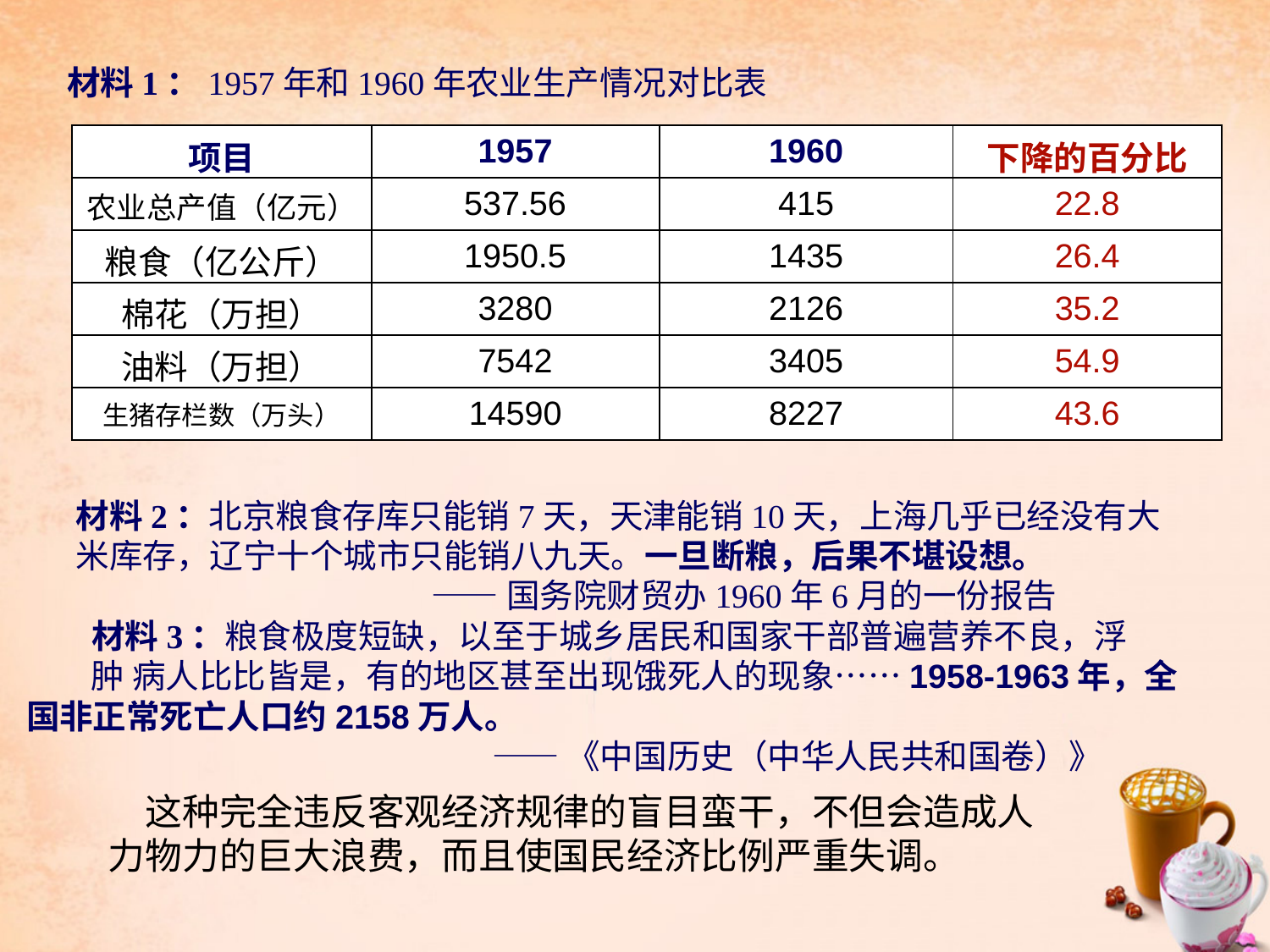

材料1：1957年和1960年农业生产情况对比表

| 项目 | 1957 | 1960 | 下降的百分比 |
| --- | --- | --- | --- |
| 农业总产值（亿元） | 537.56 | 415 | 22.8 |
| 粮食（亿公斤） | 1950.5 | 1435 | 26.4 |
| 棉花（万担） | 3280 | 2126 | 35.2 |
| 油料（万担） | 7542 | 3405 | 54.9 |
| 生猪存栏数（万头） | 14590 | 8227 | 43.6 |
材料2：北京粮食存库只能销7天，天津能销10天，上海几乎已经没有大
米库存，辽宁十个城市只能销八九天。一旦断粮，后果不堪设想。
                                                ——国务院财贸办1960年6月的一份报告
 材料3：粮食极度短缺，以至于城乡居民和国家干部普遍营养不良，浮
 肿 病人比比皆是，有的地区甚至出现饿死人的现象……1958-1963年，全国非正常死亡人口约2158万人。
                                          ——《中国历史（中华人民共和国卷）》
　这种完全违反客观经济规律的盲目蛮干，不但会造成人力物力的巨大浪费，而且使国民经济比例严重失调。